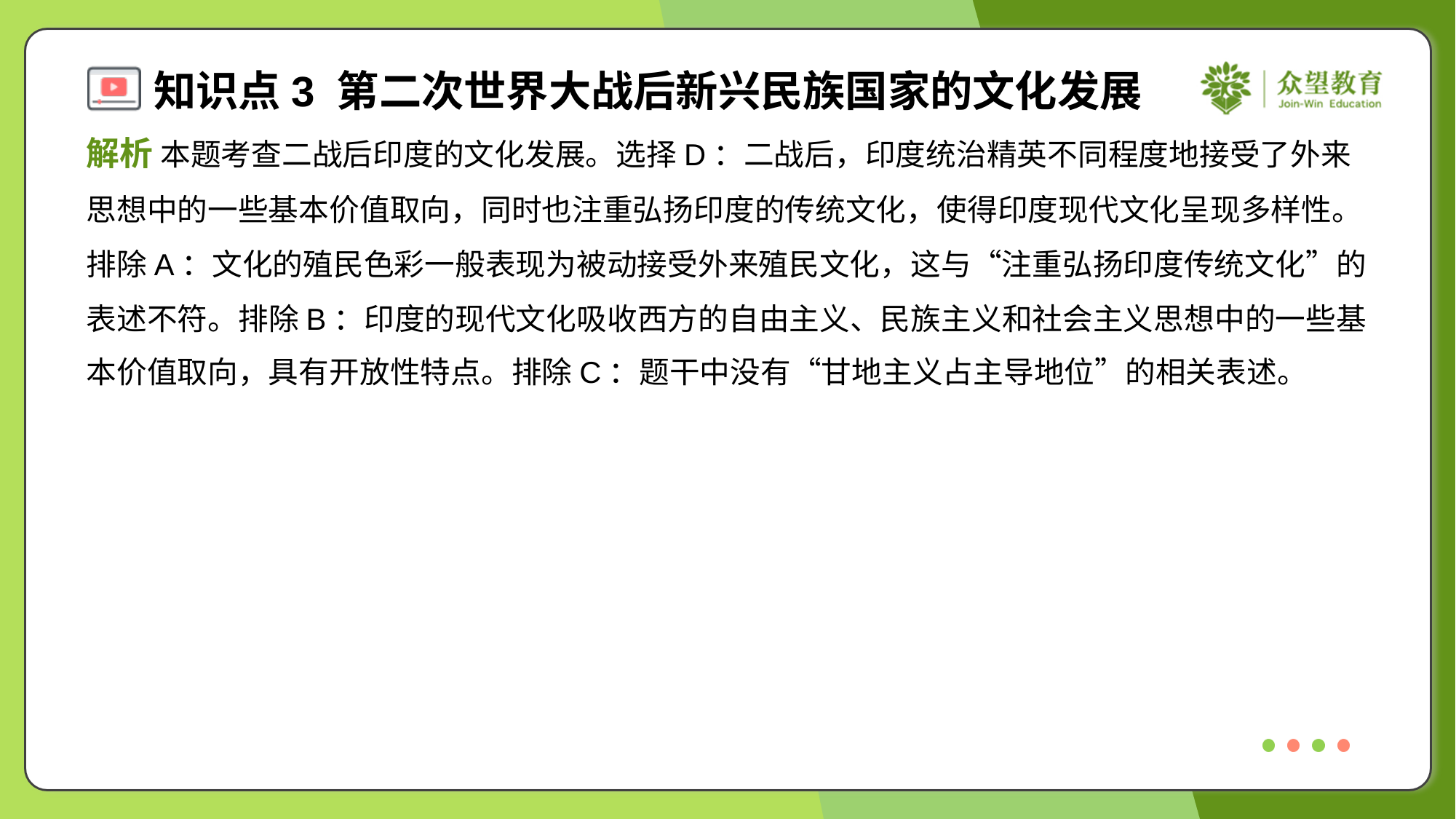

解析 本题考查二战后印度的文化发展。选择D：二战后，印度统治精英不同程度地接受了外来
思想中的一些基本价值取向，同时也注重弘扬印度的传统文化，使得印度现代文化呈现多样性。
排除A：文化的殖民色彩一般表现为被动接受外来殖民文化，这与“注重弘扬印度传统文化”的
表述不符。排除B：印度的现代文化吸收西方的自由主义、民族主义和社会主义思想中的一些基
本价值取向，具有开放性特点。排除C：题干中没有“甘地主义占主导地位”的相关表述。